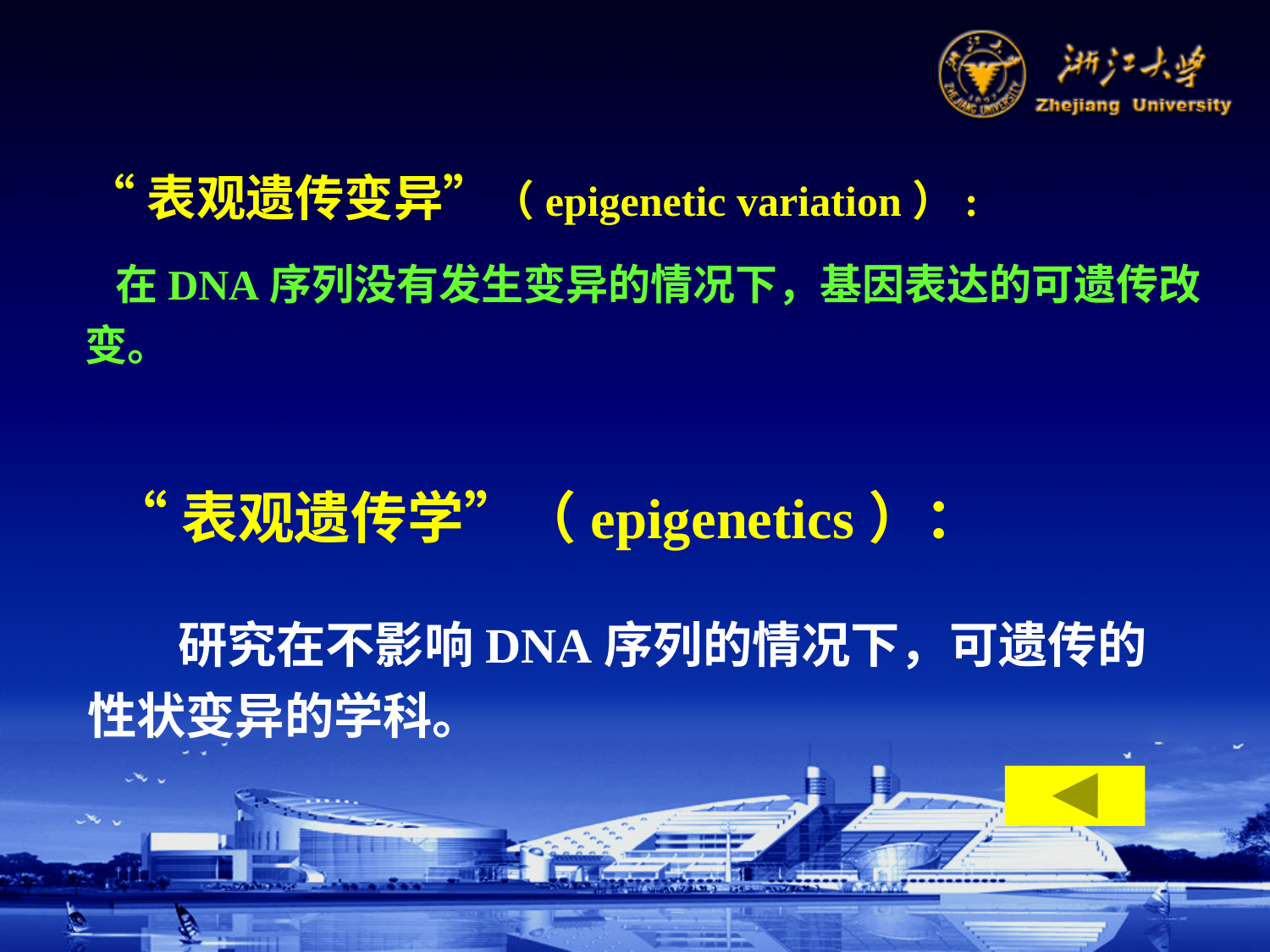

“表观遗传变异”（epigenetic variation）:
  在DNA序列没有发生变异的情况下，基因表达的可遗传改变。

“表观遗传学”（epigenetics）：

       研究在不影响DNA序列的情况下，可遗传的性状变异的学科。